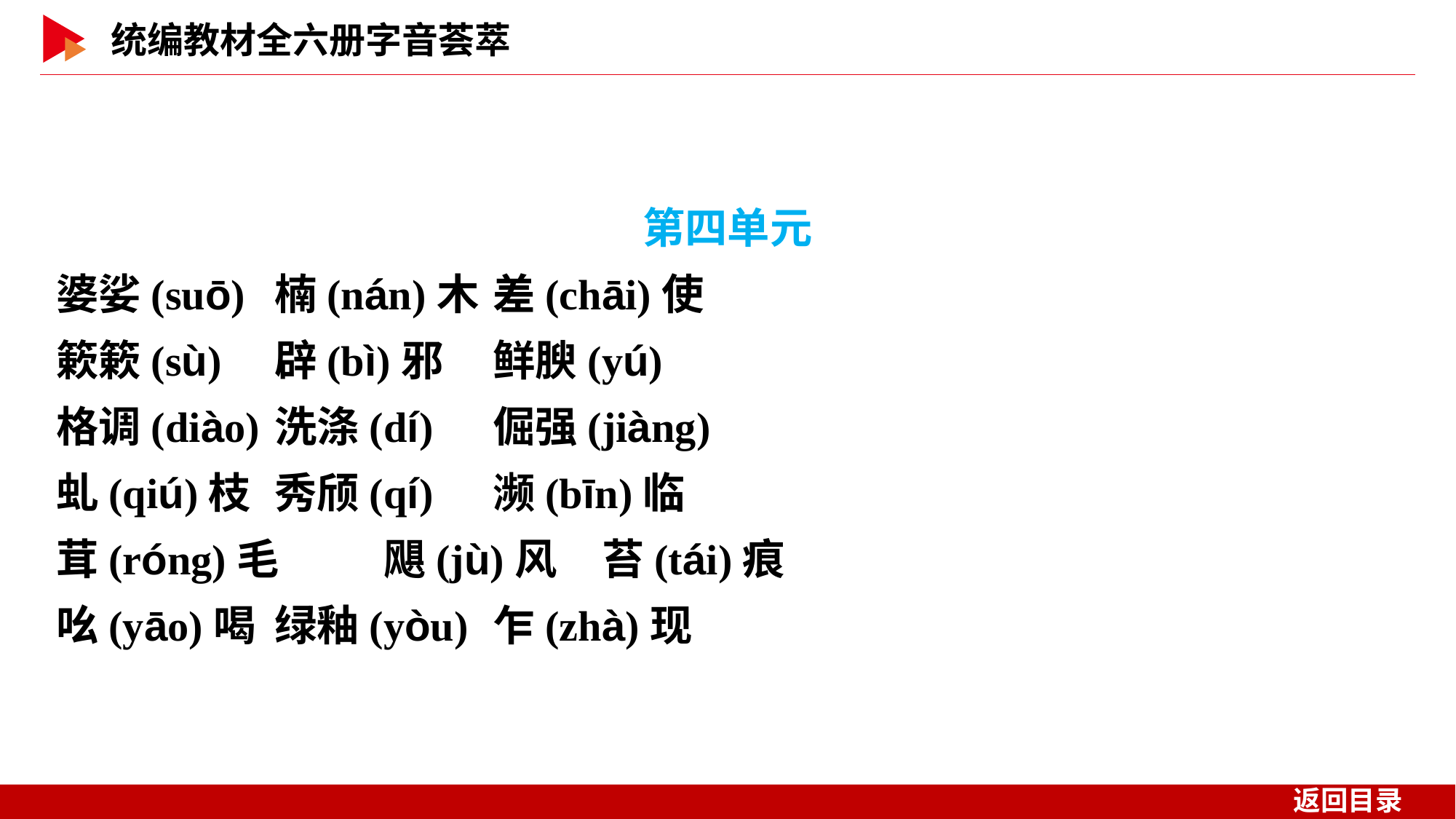

第四单元
婆娑(suō)	楠(nán)木	差(chāi)使
簌簌(sù)	辟(bì)邪	鲜腴(yú)
格调(diào)	洗涤(dí)	倔强(jiàng)
虬(qiú)枝	秀颀(qí)	濒(bīn)临
茸(róng)毛	飓(jù)风	苔(tái)痕
吆(yāo)喝	绿釉(yòu)	乍(zhà)现